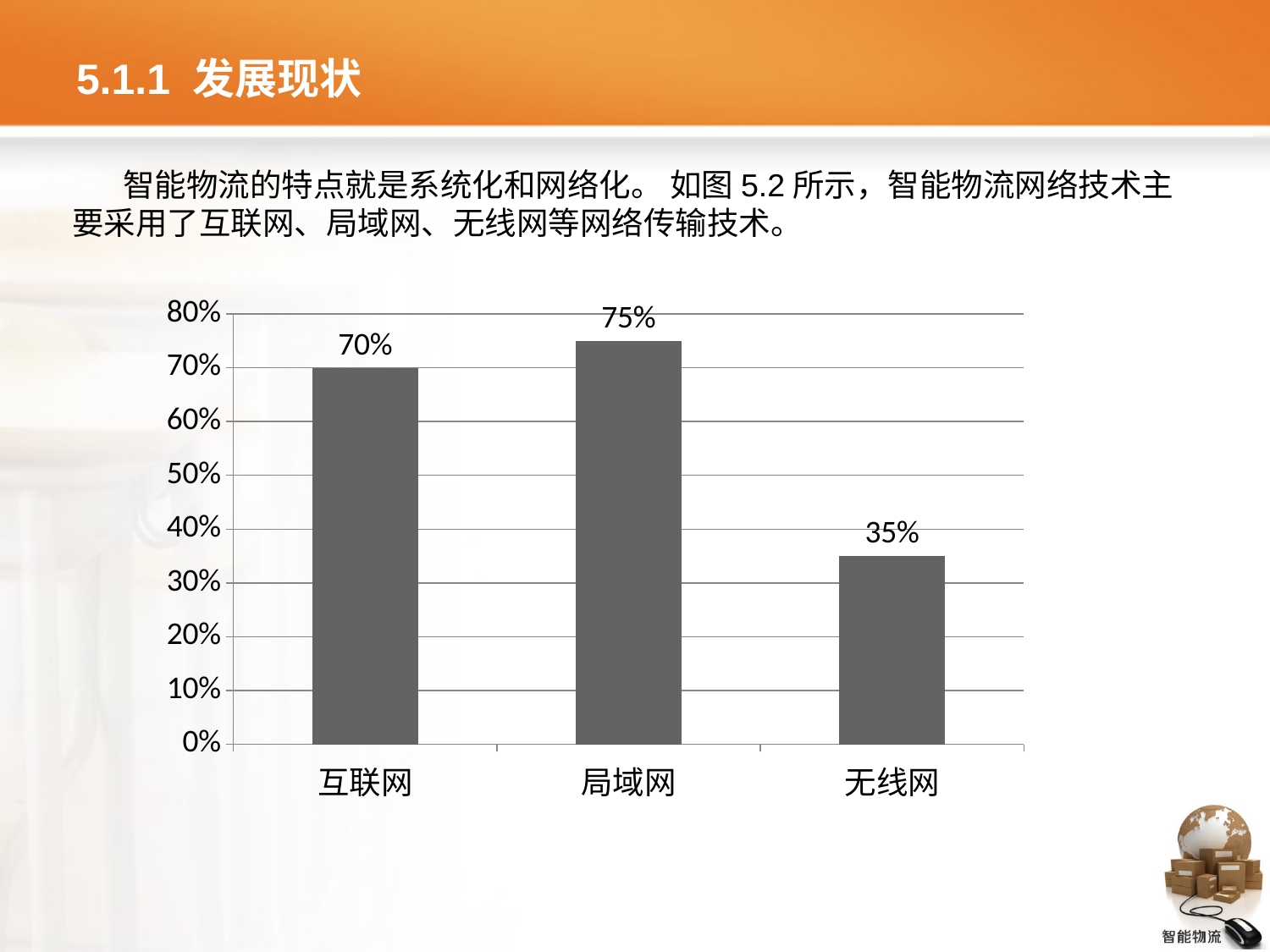

# 5.1.1 发展现状
智能物流的特点就是系统化和网络化。 如图5.2所示，智能物流网络技术主要采用了互联网、局域网、无线网等网络传输技术。

### Chart

| Category | 系列 1 |
|---|---|
| 互联网 | 0.7000000000000006 |
| 局域网 | 0.7500000000000017 |
| 无线网 | 0.3500000000000003 |